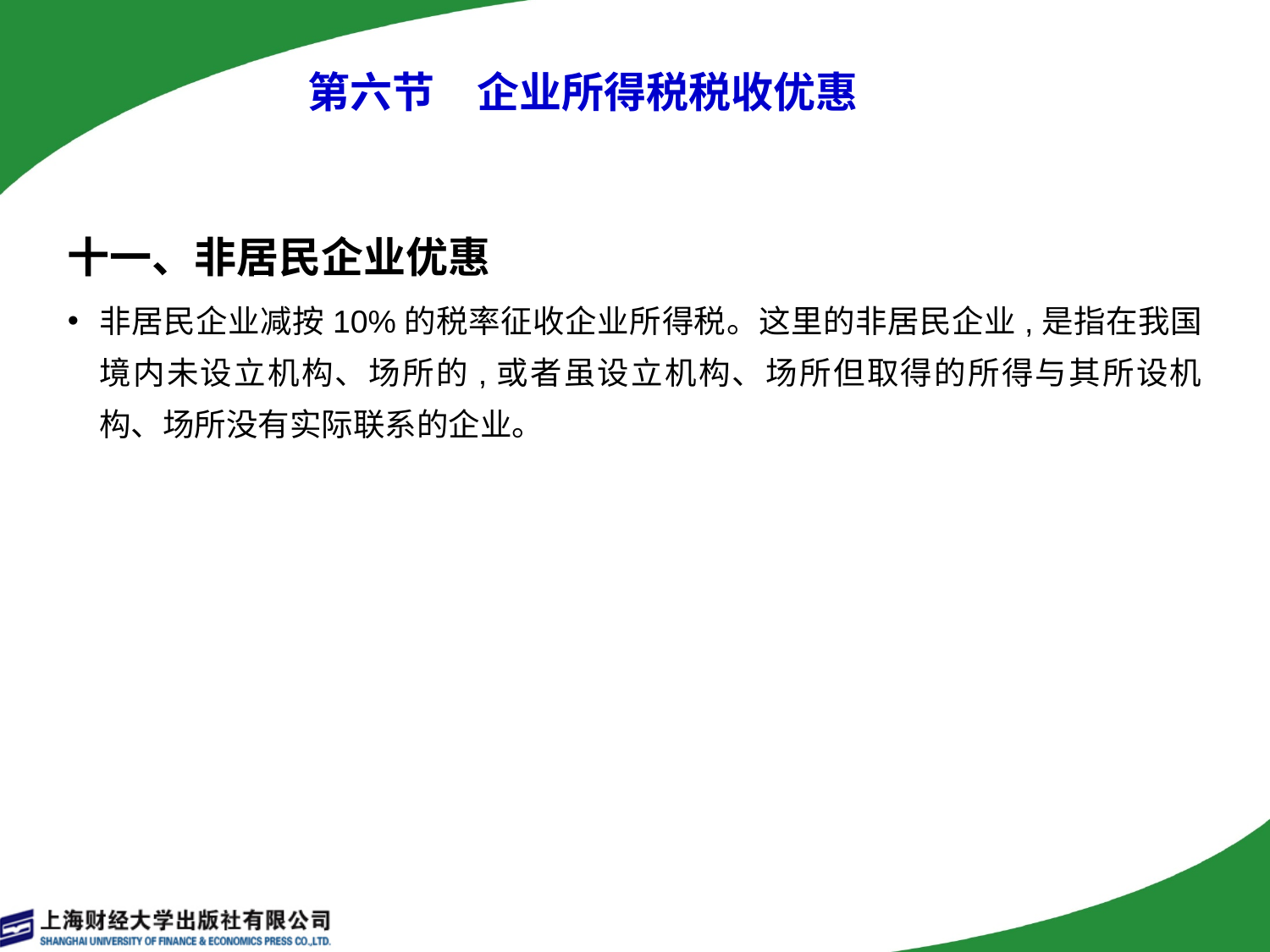

# 第六节　企业所得税税收优惠

十一、非居民企业优惠
非居民企业减按10%的税率征收企业所得税。这里的非居民企业,是指在我国境内未设立机构、场所的,或者虽设立机构、场所但取得的所得与其所设机构、场所没有实际联系的企业。